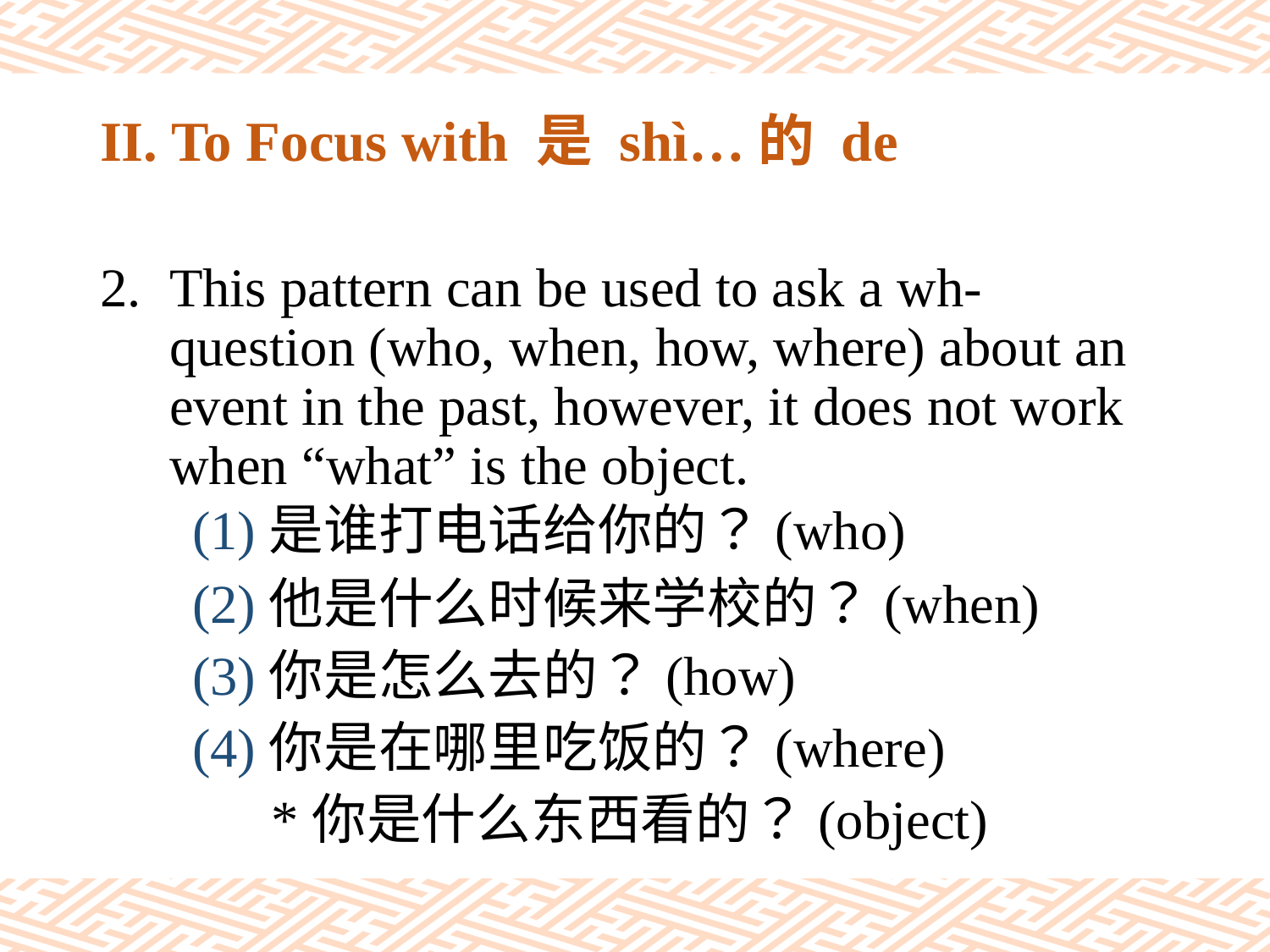

# II. To Focus with 是 shì…的 de
This pattern can be used to ask a wh-question (who, when, how, where) about an event in the past, however, it does not work when “what” is the object.
(1)是谁打电话给你的？(who)
(2)他是什么时候来学校的？(when)
(3)你是怎么去的？(how)
(4)你是在哪里吃饭的？(where)
   *你是什么东西看的？(object)